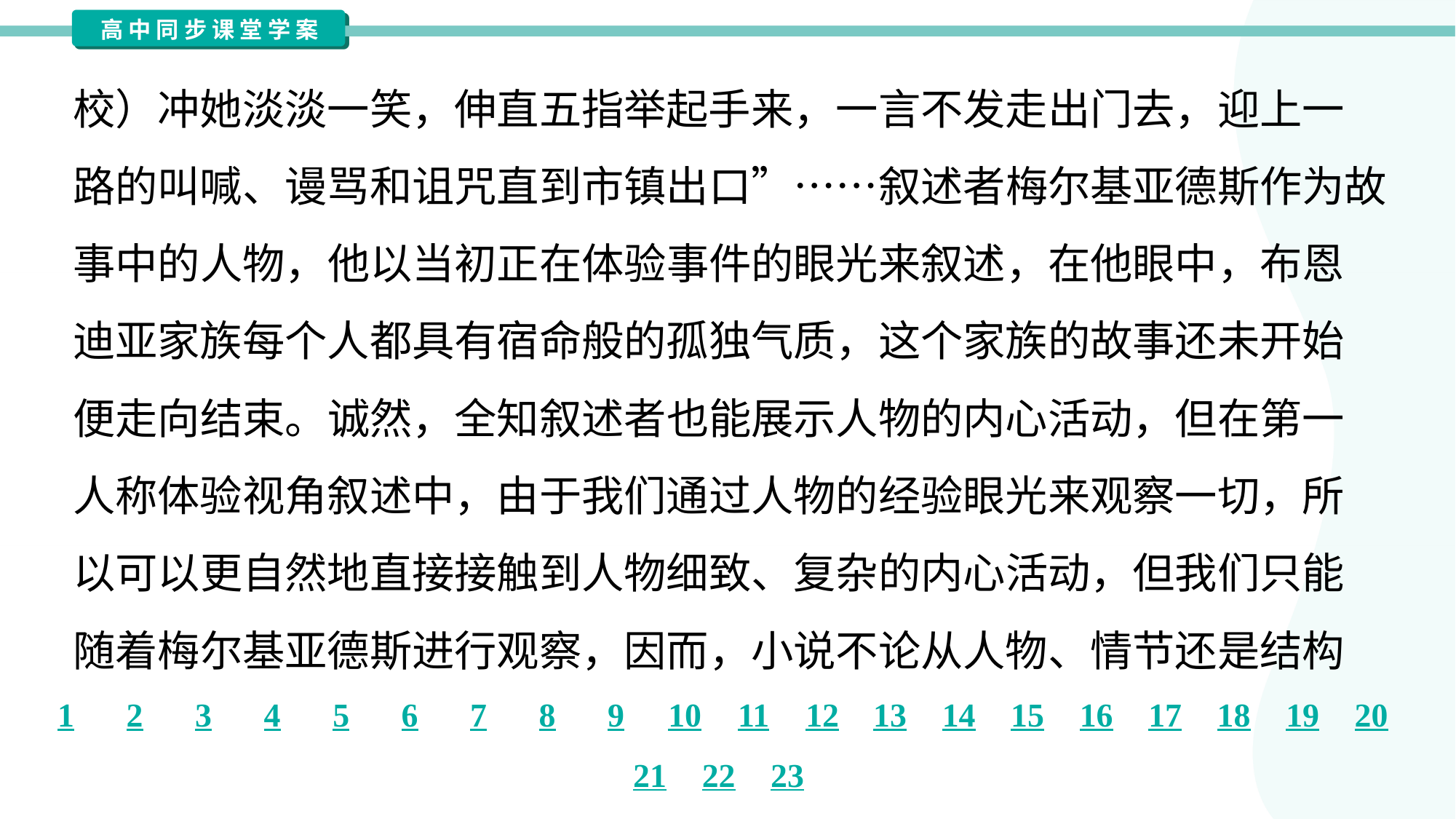

校）冲她淡淡一笑，伸直五指举起手来，一言不发走出门去，迎上一
路的叫喊、谩骂和诅咒直到市镇出口”……叙述者梅尔基亚德斯作为故
事中的人物，他以当初正在体验事件的眼光来叙述，在他眼中，布恩
迪亚家族每个人都具有宿命般的孤独气质，这个家族的故事还未开始
便走向结束。诚然，全知叙述者也能展示人物的内心活动，但在第一
人称体验视角叙述中，由于我们通过人物的经验眼光来观察一切，所
以可以更自然地直接接触到人物细致、复杂的内心活动，但我们只能
随着梅尔基亚德斯进行观察，因而，小说不论从人物、情节还是结构